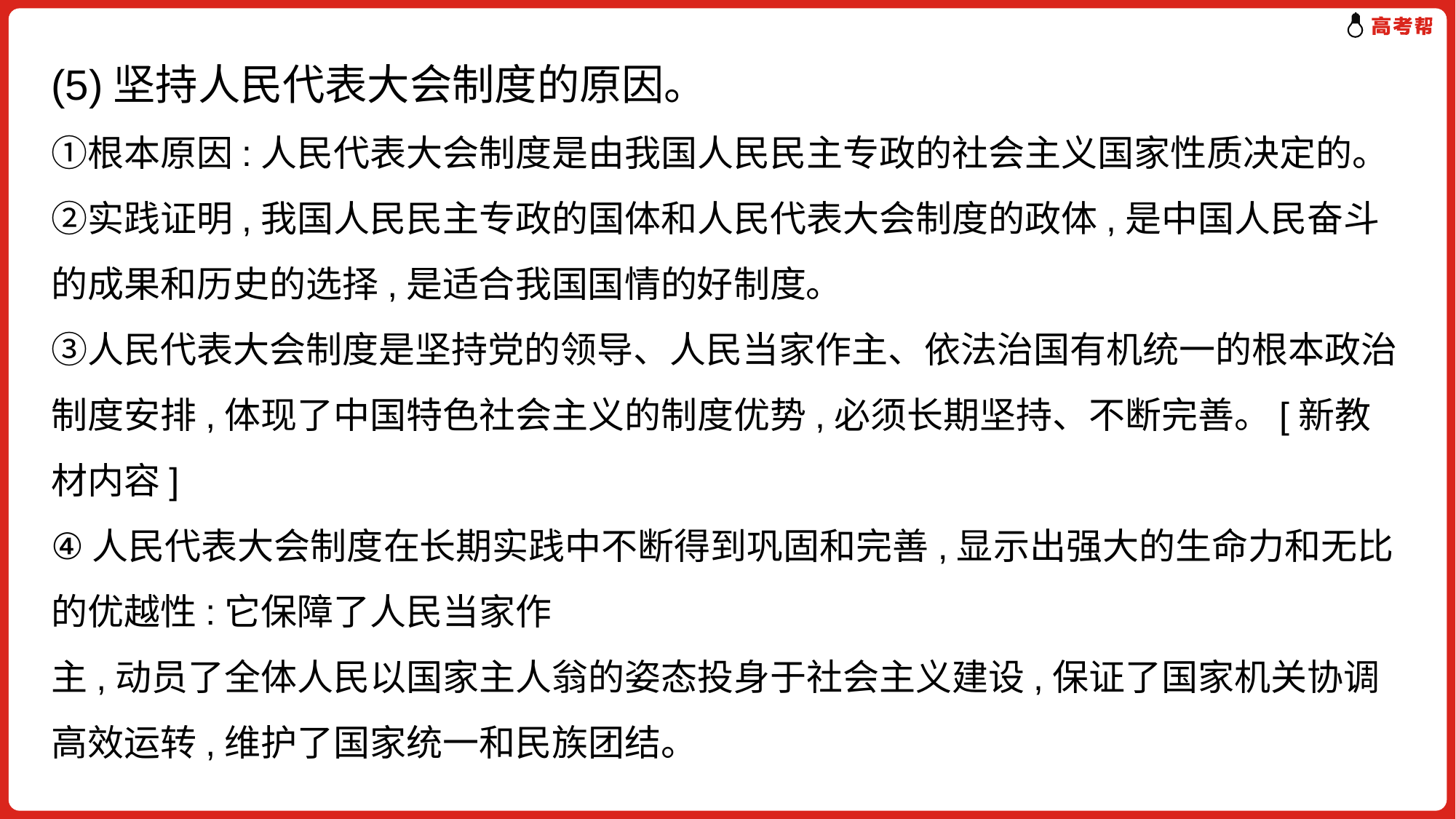

# (5)坚持人民代表大会制度的原因。 ①根本原因:人民代表大会制度是由我国人民民主专政的社会主义国家性质决定的。 ②实践证明,我国人民民主专政的国体和人民代表大会制度的政体,是中国人民奋斗的成果和历史的选择,是适合我国国情的好制度。 ③人民代表大会制度是坚持党的领导、人民当家作主、依法治国有机统一的根本政治制度安排,体现了中国特色社会主义的制度优势,必须长期坚持、不断完善。[新教材内容] ④人民代表大会制度在长期实践中不断得到巩固和完善,显示出强大的生命力和无比的优越性:它保障了人民当家作 主,动员了全体人民以国家主人翁的姿态投身于社会主义建设,保证了国家机关协调高效运转,维护了国家统一和民族团结。